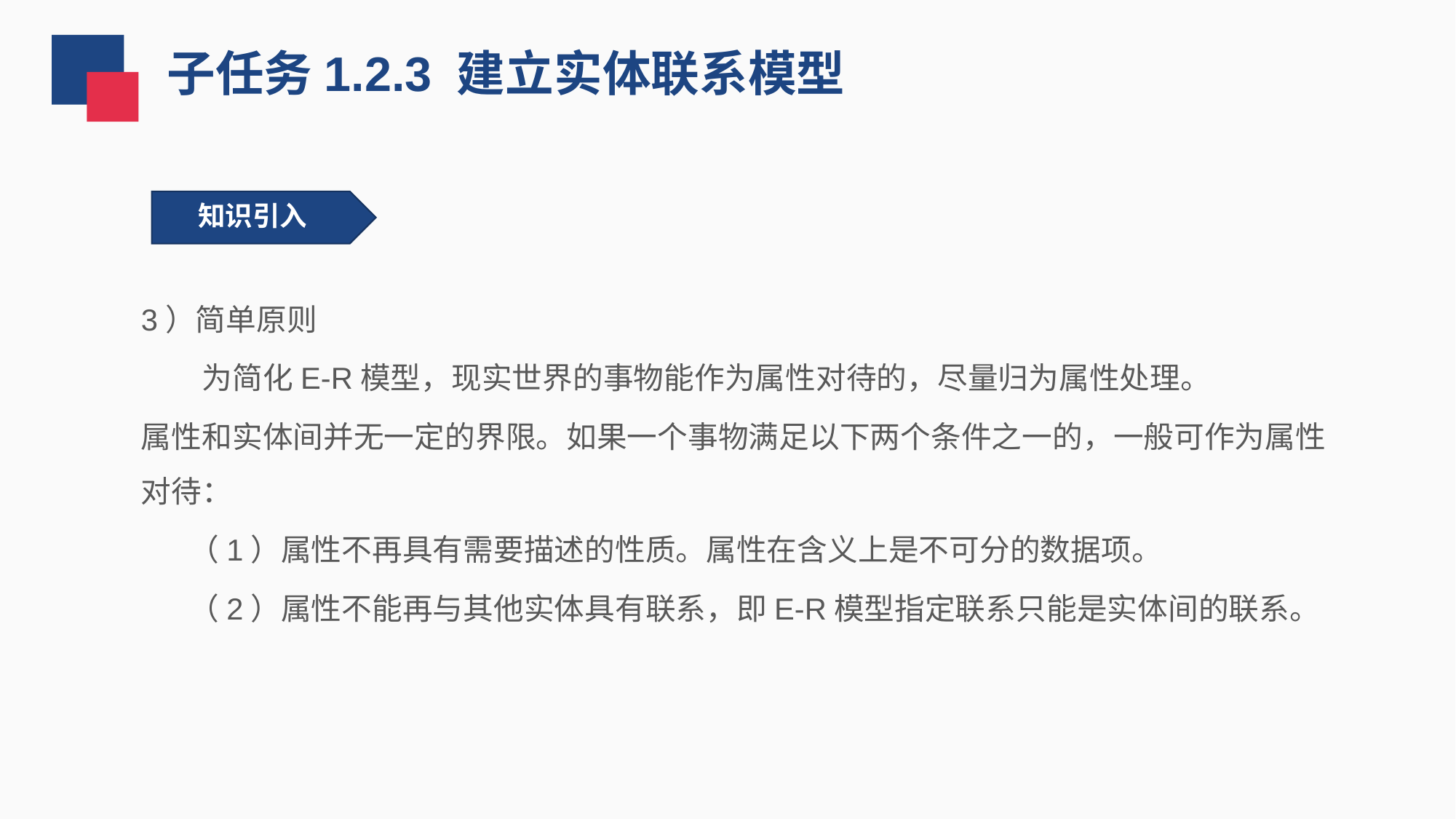

子任务1.2.3 建立实体联系模型

 知识引入
3）简单原则
        为简化E-R模型，现实世界的事物能作为属性对待的，尽量归为属性处理。
属性和实体间并无一定的界限。如果一个事物满足以下两个条件之一的，一般可作为属性对待：
      （1）属性不再具有需要描述的性质。属性在含义上是不可分的数据项。
      （2）属性不能再与其他实体具有联系，即E-R模型指定联系只能是实体间的联系。